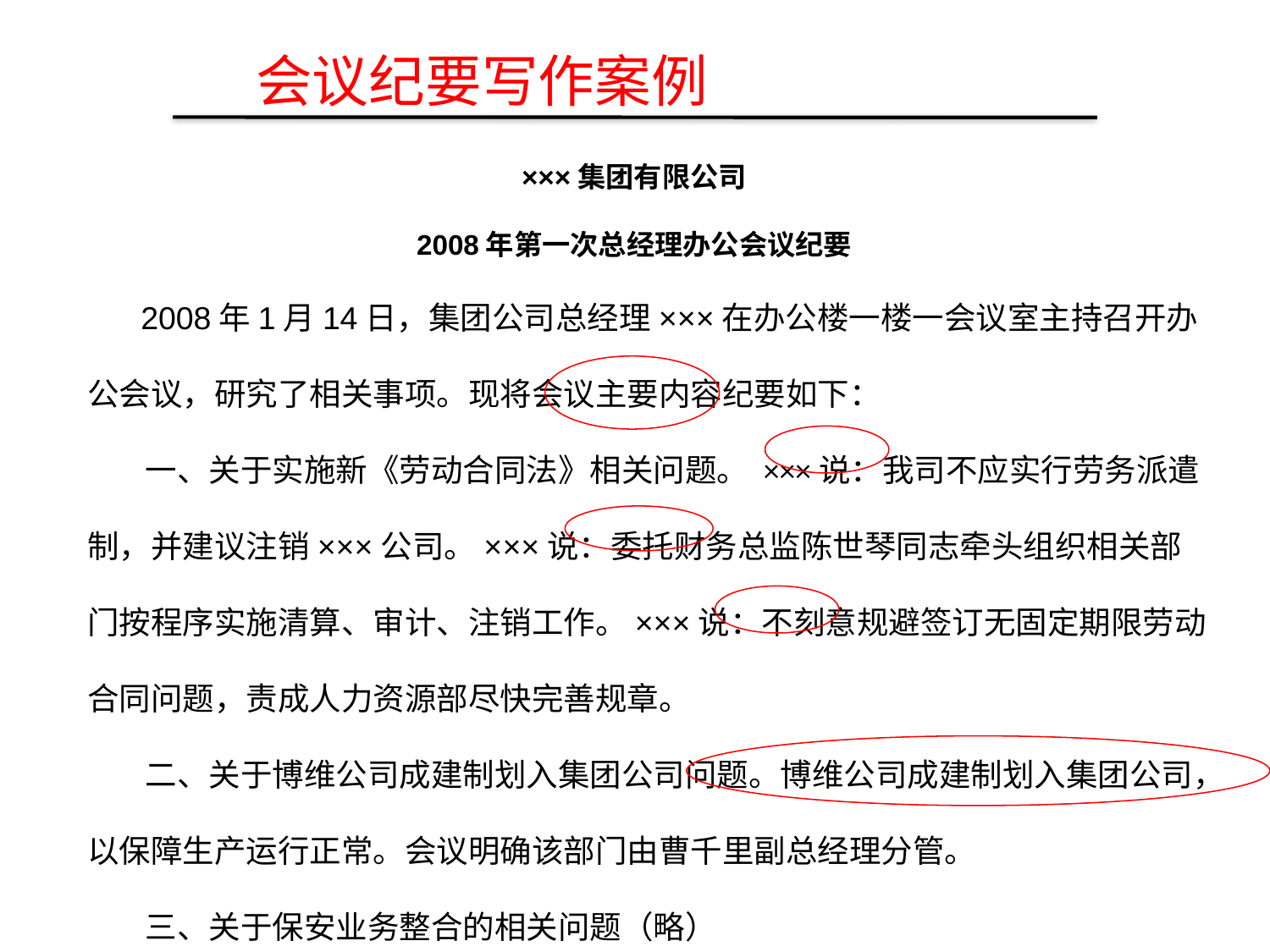

会议纪要写作案例
×××集团有限公司
2008年第一次总经理办公会议纪要
      2008年1月14日，集团公司总经理×××在办公楼一楼一会议室主持召开办公会议，研究了相关事项。现将会议主要内容纪要如下：
       一、关于实施新《劳动合同法》相关问题。 ×××说：我司不应实行劳务派遣制，并建议注销×××公司。×××说：委托财务总监陈世琴同志牵头组织相关部门按程序实施清算、审计、注销工作。×××说：不刻意规避签订无固定期限劳动合同问题，责成人力资源部尽快完善规章。
       二、关于博维公司成建制划入集团公司问题。博维公司成建制划入集团公司，以保障生产运行正常。会议明确该部门由曹千里副总经理分管。
       三、关于保安业务整合的相关问题（略）